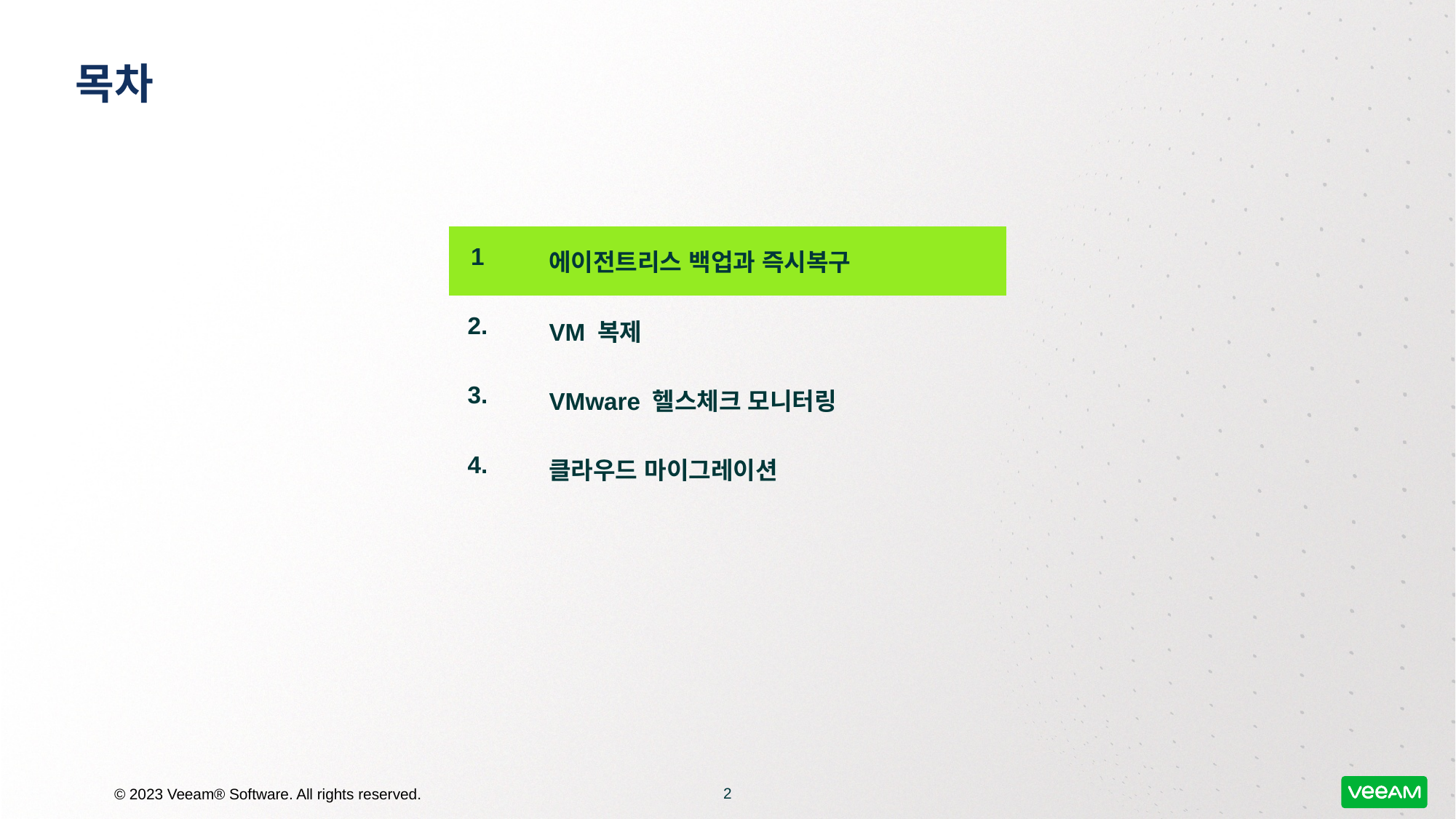

# 목차
| 1 | 에이전트리스 백업과 즉시복구 |
| --- | --- |
| 2. | VM 복제 |
| 3. | VMware 헬스체크 모니터링 |
| 4. | 클라우드 마이그레이션 |
2